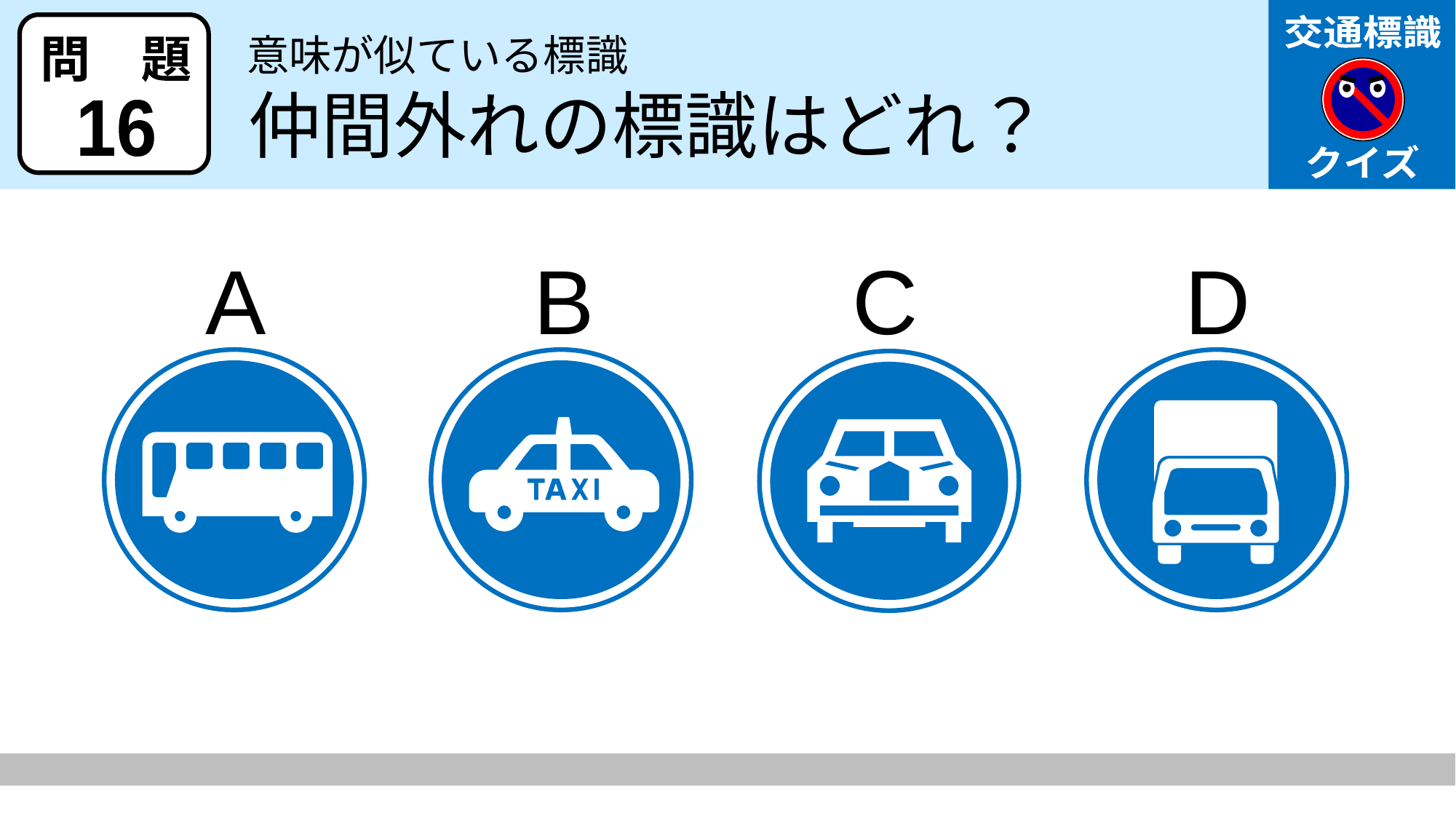

意味が似ている標識
仲間外れの標識はどれ？
16
A
B
C
D